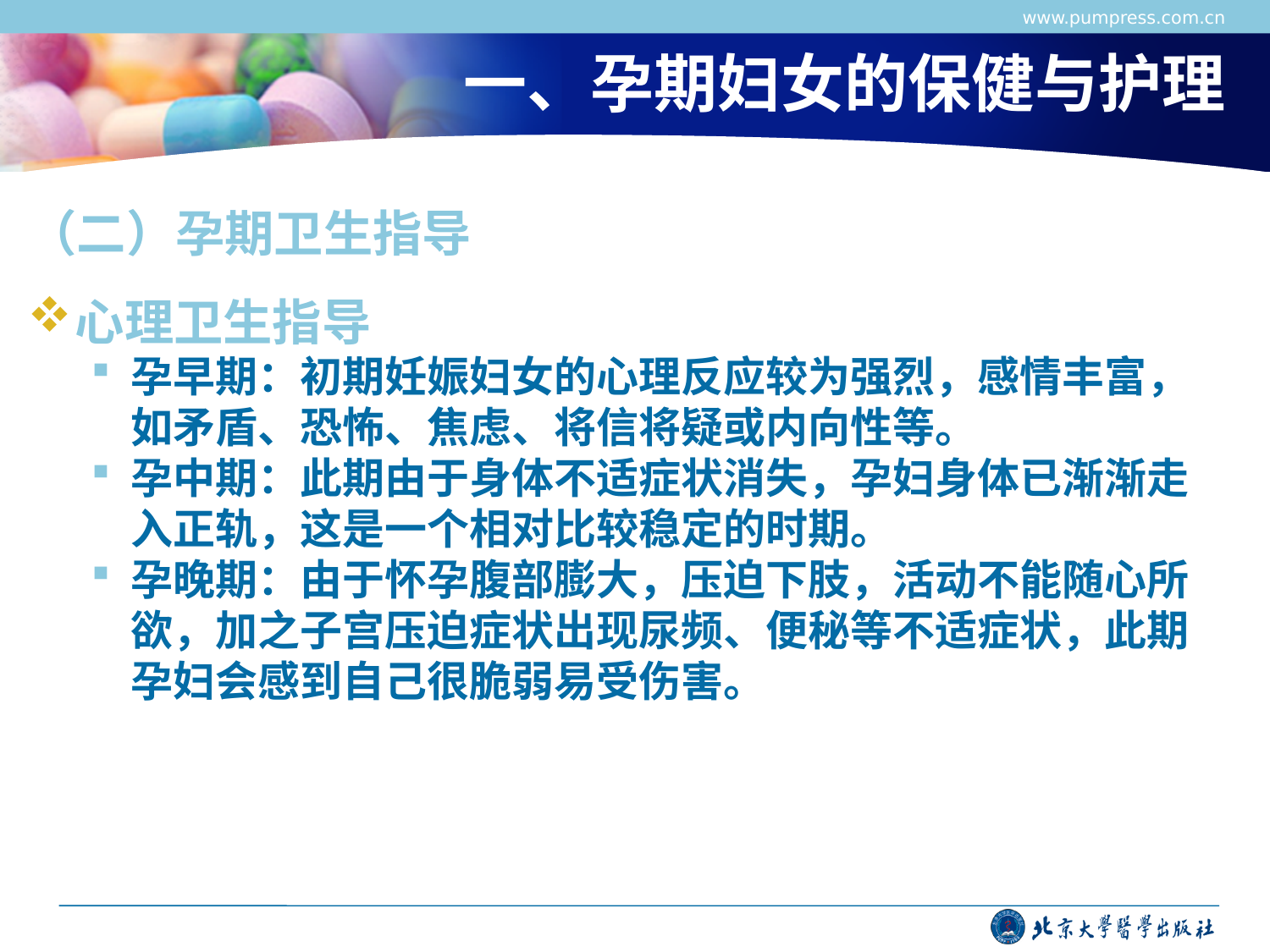

www.pumpress.com.cn
# 一、孕期妇女的保健与护理
（二）孕期卫生指导
心理卫生指导
孕早期：初期妊娠妇女的心理反应较为强烈，感情丰富，如矛盾、恐怖、焦虑、将信将疑或内向性等。
孕中期：此期由于身体不适症状消失，孕妇身体已渐渐走入正轨，这是一个相对比较稳定的时期。
孕晚期：由于怀孕腹部膨大，压迫下肢，活动不能随心所欲，加之子宫压迫症状出现尿频、便秘等不适症状，此期孕妇会感到自己很脆弱易受伤害。